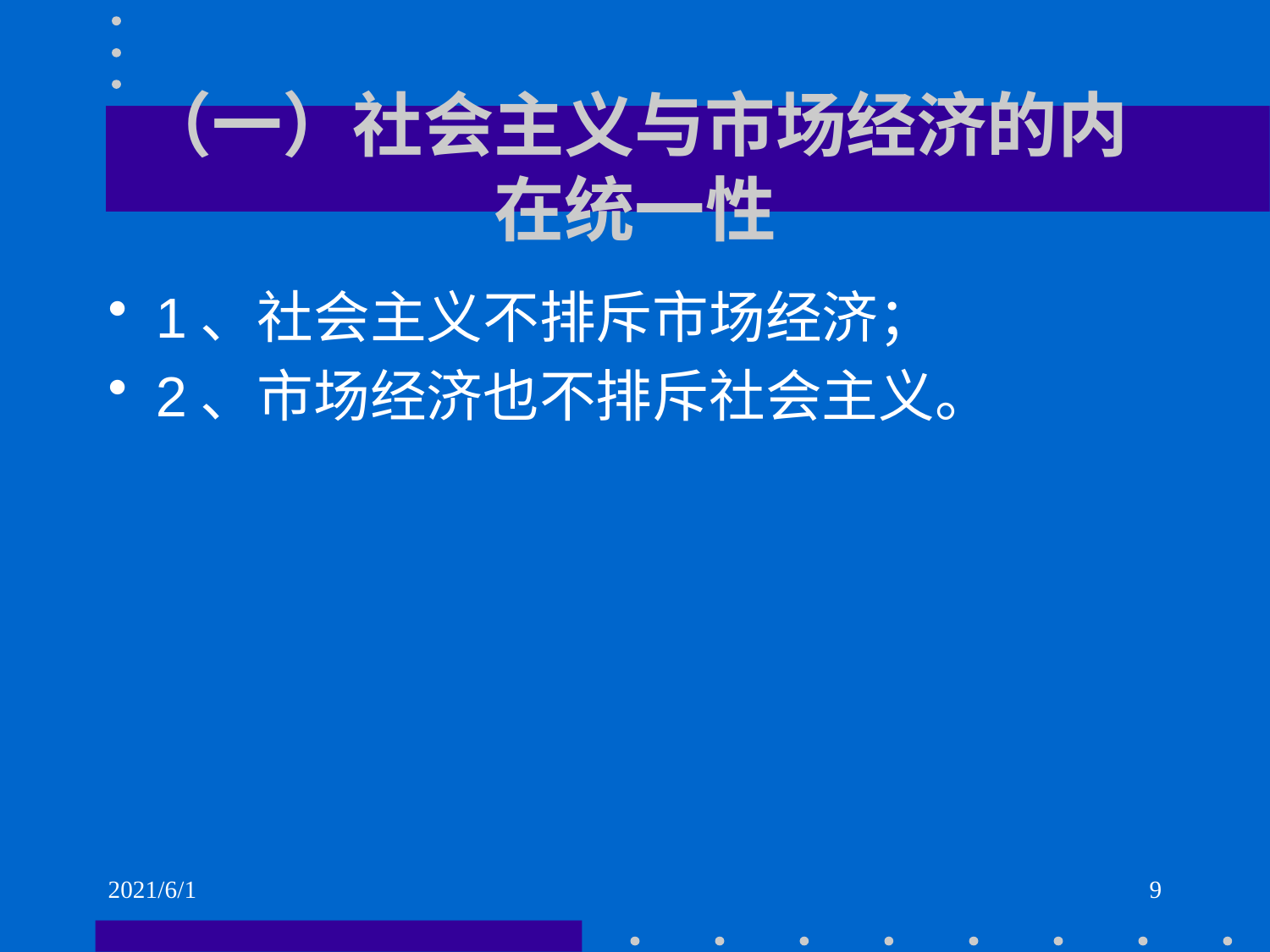

# （一）社会主义与市场经济的内在统一性
1、社会主义不排斥市场经济；
2、市场经济也不排斥社会主义。

2021/6/1
9